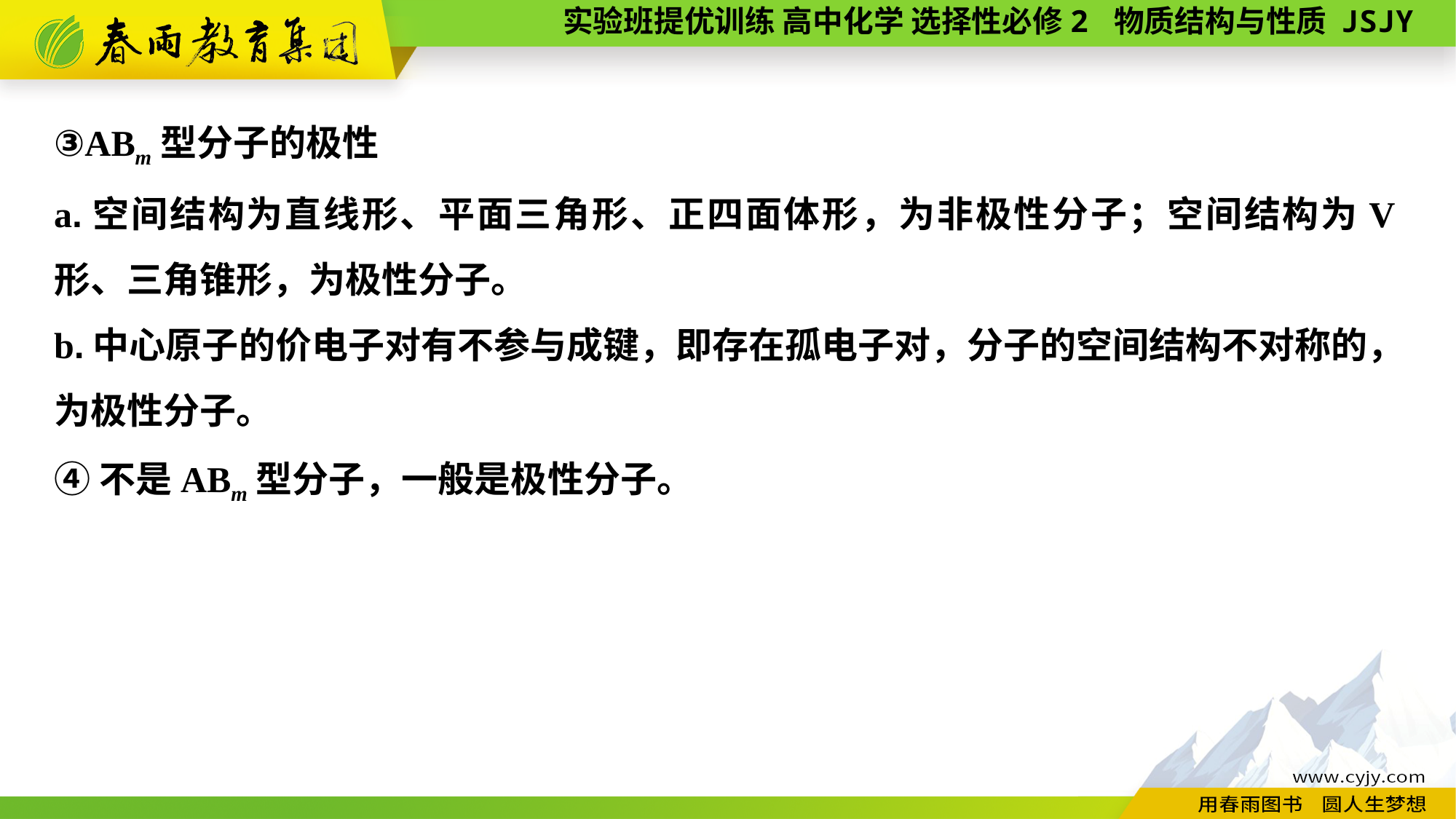

③ABm型分子的极性
a.空间结构为直线形、平面三角形、正四面体形，为非极性分子；空间结构为V形、三角锥形，为极性分子。
b.中心原子的价电子对有不参与成键，即存在孤电子对，分子的空间结构不对称的，为极性分子。
④不是ABm型分子，一般是极性分子。